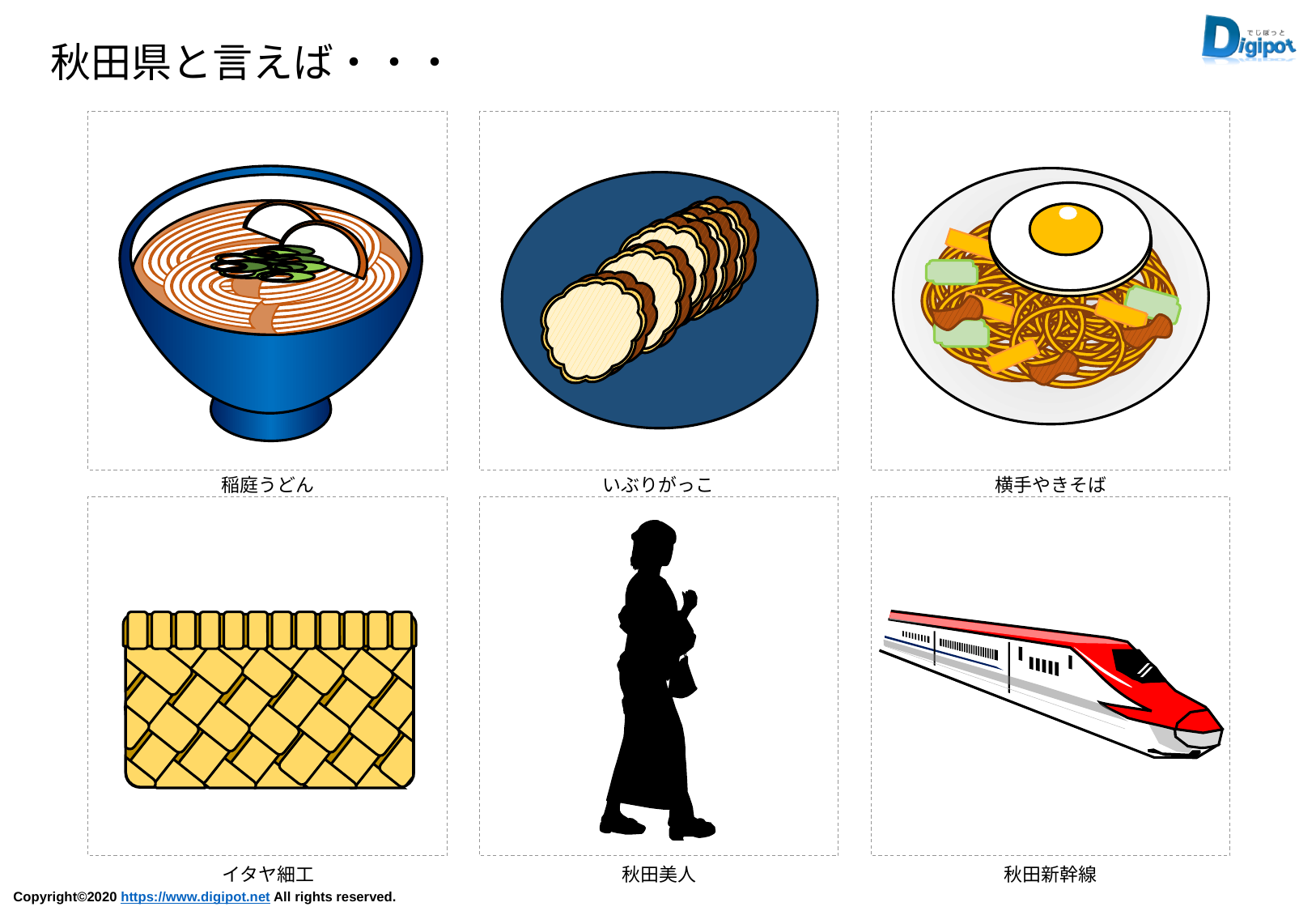

秋田県と言えば・・・

稲庭うどん
いぶりがっこ
横手やきそば

イタヤ細工
秋田美人
秋田新幹線